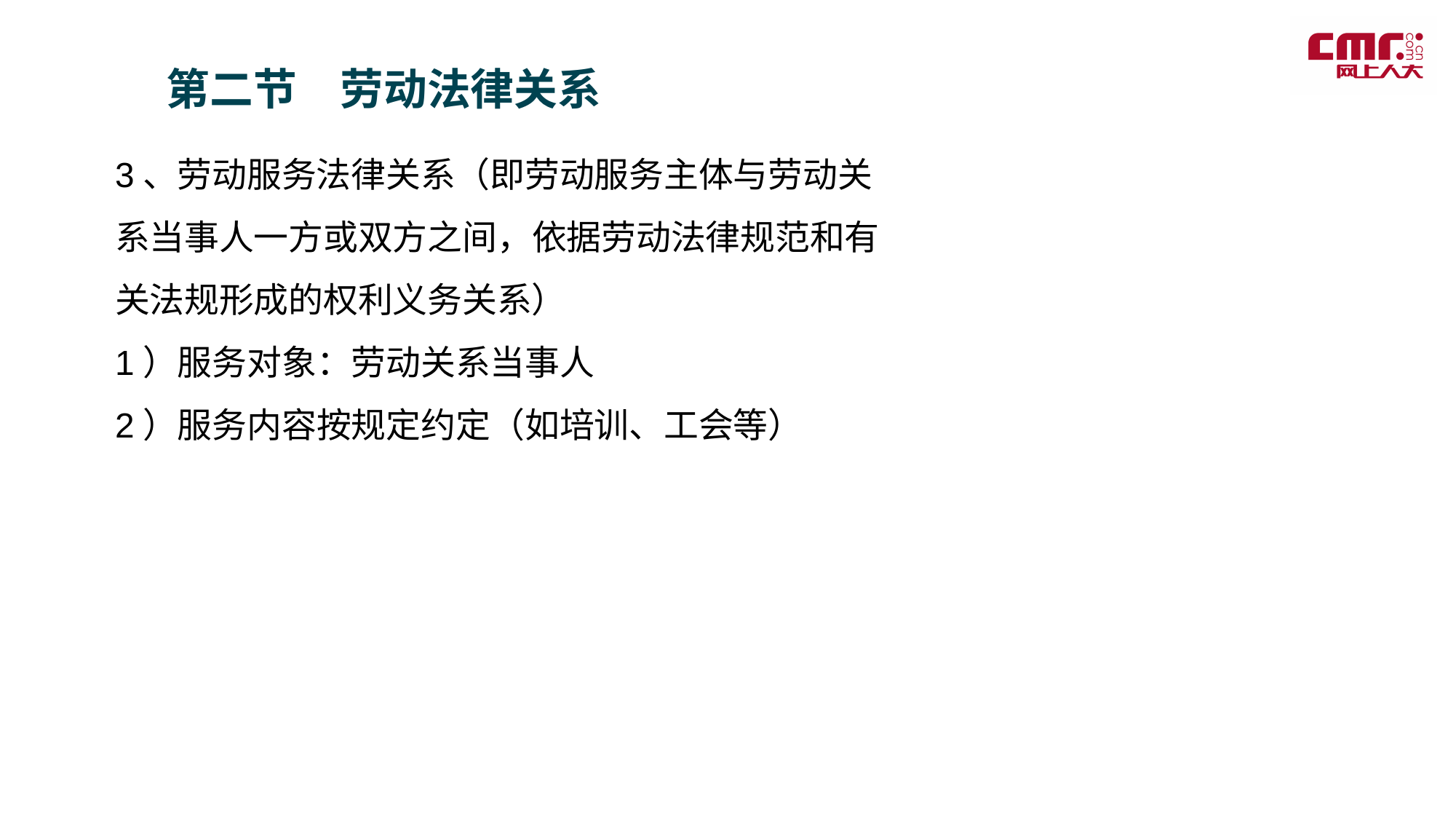

第二节　劳动法律关系
3、劳动服务法律关系（即劳动服务主体与劳动关系当事人一方或双方之间，依据劳动法律规范和有关法规形成的权利义务关系）
1）服务对象：劳动关系当事人
2）服务内容按规定约定（如培训、工会等）